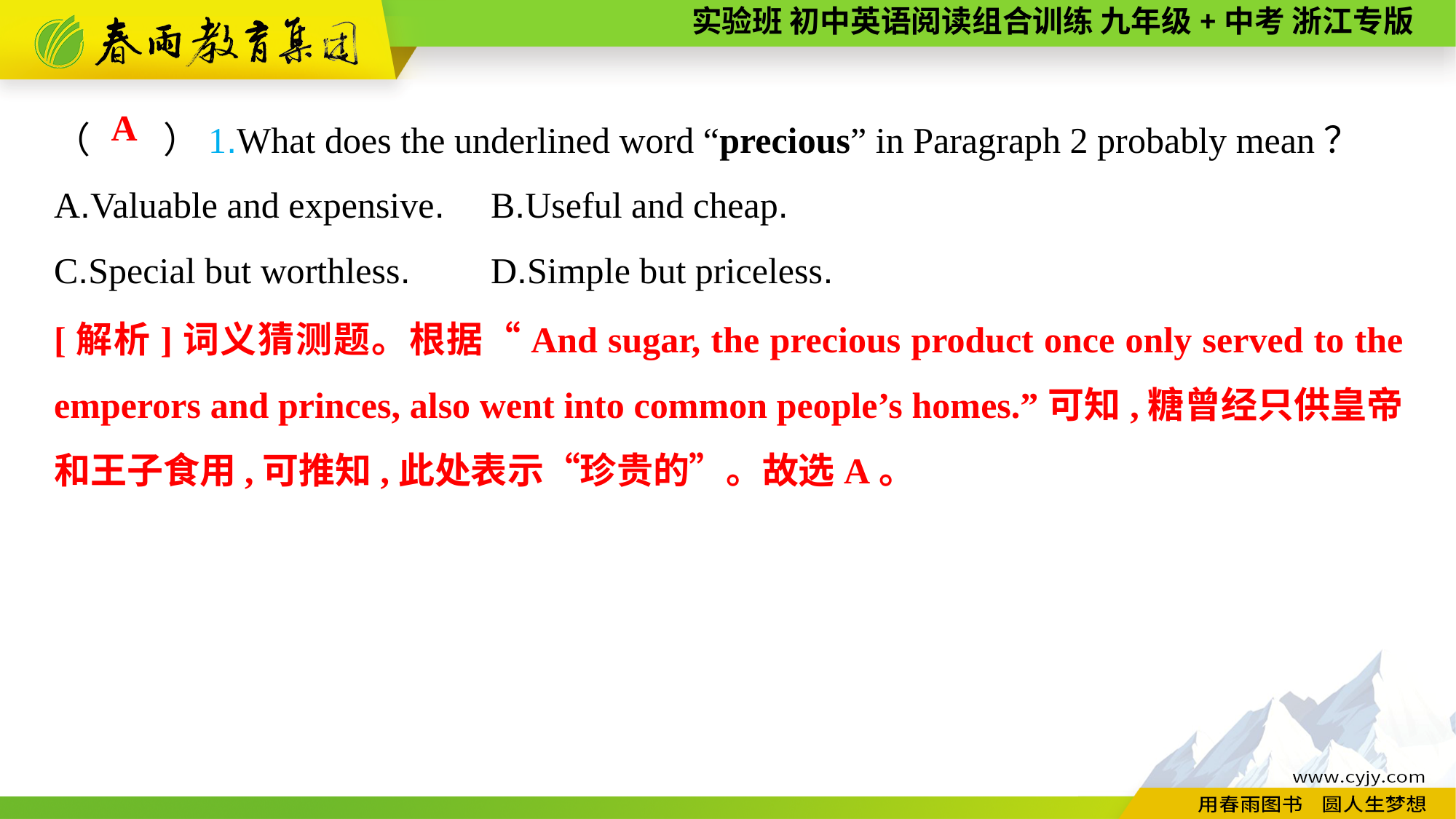

（　　）1.What does the underlined word “precious” in Paragraph 2 probably mean？
A.Valuable and expensive.	B.Useful and cheap.
C.Special but worthless.	D.Simple but priceless.
A
[解析]词义猜测题。根据“And sugar, the precious product once only served to the emperors and princes, also went into common people’s homes.”可知,糖曾经只供皇帝和王子食用,可推知,此处表示“珍贵的”。故选A。